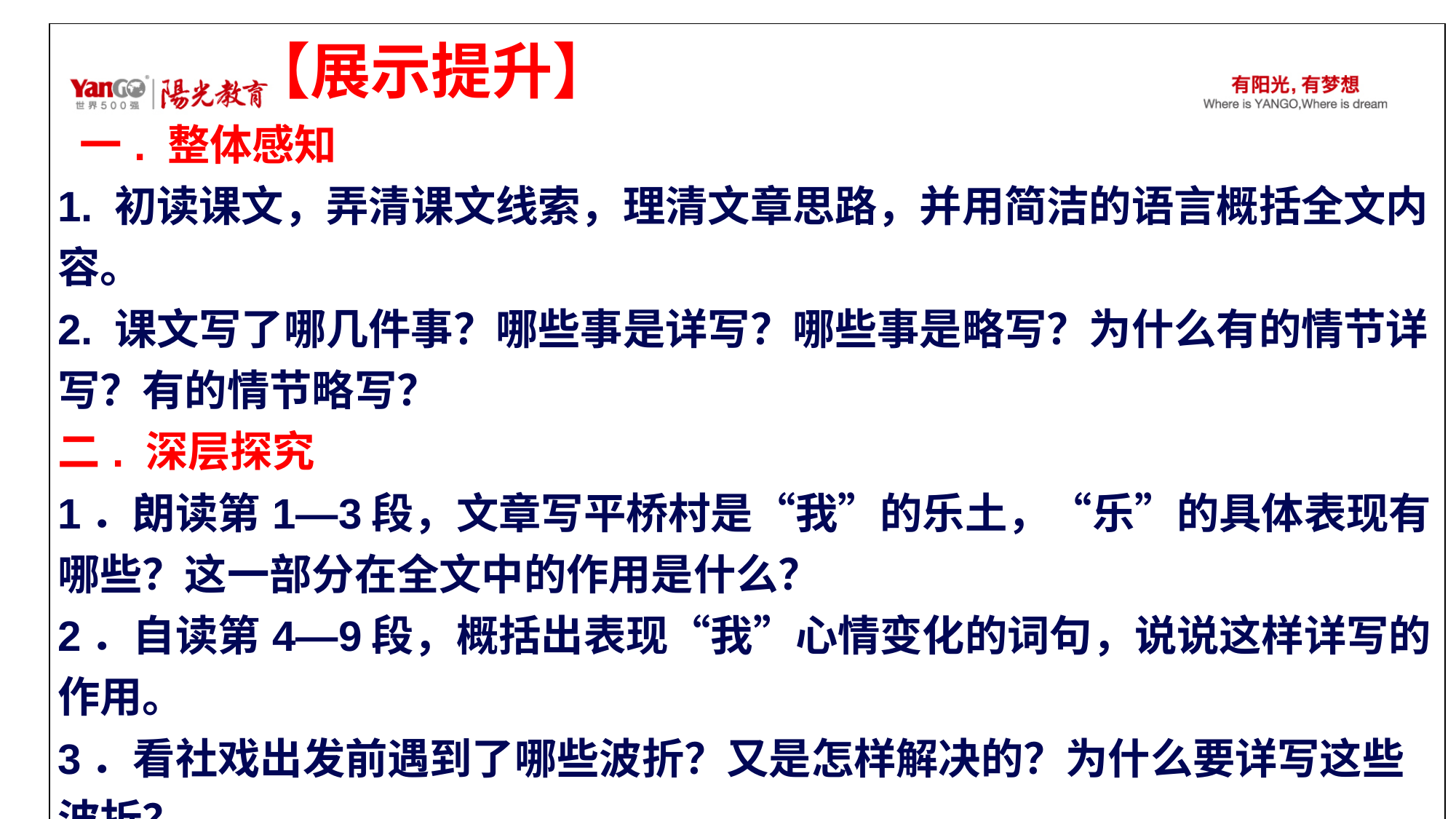

| 【展示提升】 一. 整体感知 1. 初读课文，弄清课文线索，理清文章思路，并用简洁的语言概括全文内容。 2. 课文写了哪几件事？哪些事是详写？哪些事是略写？为什么有的情节详写？有的情节略写？ 二. 深层探究 1．朗读第1—3段，文章写平桥村是“我”的乐土，“乐”的具体表现有哪些？这一部分在全文中的作用是什么？ 2．自读第4—9段，概括出表现“我”心情变化的词句，说说这样详写的作用。 3．看社戏出发前遇到了哪些波折？又是怎样解决的？为什么要详写这些波折？ 4.社戏好看吗？从哪些句子可以看出来？ 5.你如何理解“偷”罗汉豆这一行为？ |
| --- |